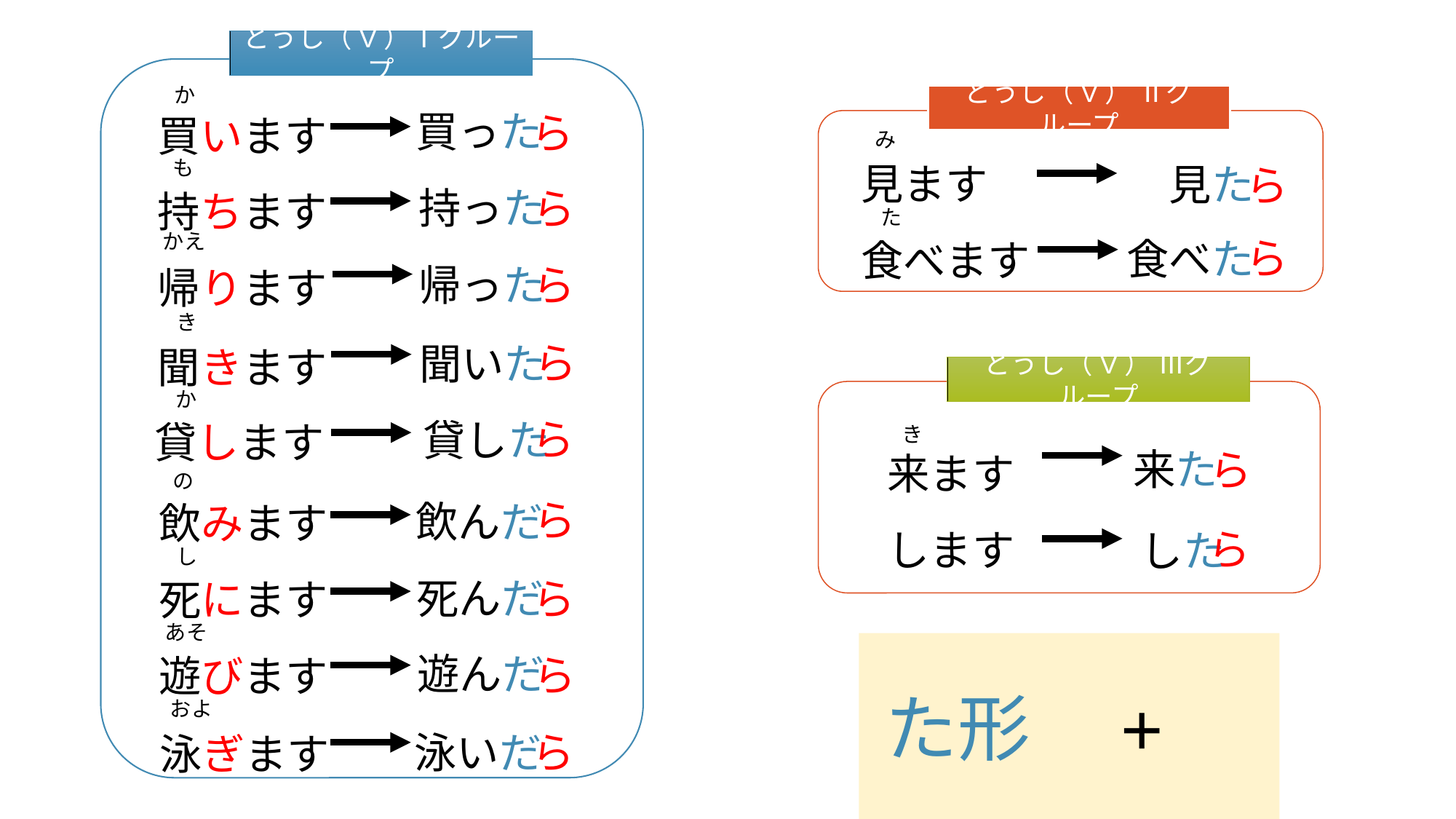

どうし（V）Ⅰグループ

買った
ら
か
買います
持ちます
帰ります
どうし（V） Ⅱグループ

み
見ます
食べます
見た
ら
も
持った
ら
た
ら
食べた
かえ
帰った
ら
き
ら
聞いた
聞きます
どうし（V） Ⅲグループ
か

ら
貸した
貸します
来た
ら
き
来ます
します
の
ら
飲んだ
飲みます
死にます
遊びます
ら
した
し
死んだ
ら
あそ
遊んだ
ら
た形　+　ら
およ
泳いだ
ら
泳ぎます